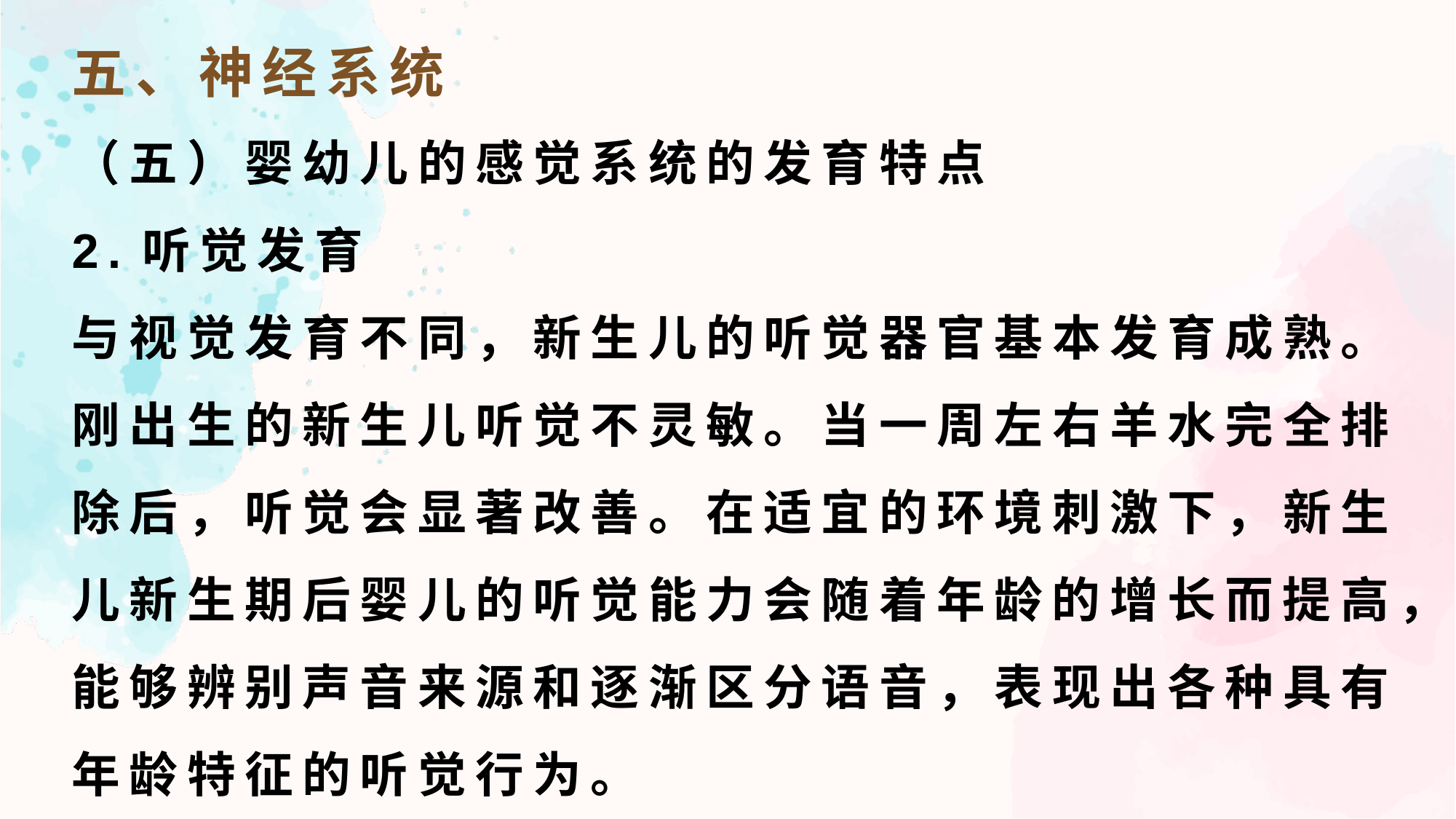

五、神经系统
（五）婴幼儿的感觉系统的发育特点
2.听觉发育
与视觉发育不同，新生儿的听觉器官基本发育成熟。刚出生的新生儿听觉不灵敏。当一周左右羊水完全排除后，听觉会显著改善。在适宜的环境刺激下，新生儿新生期后婴儿的听觉能力会随着年龄的增长而提高，能够辨别声音来源和逐渐区分语音，表现出各种具有年龄特征的听觉行为。